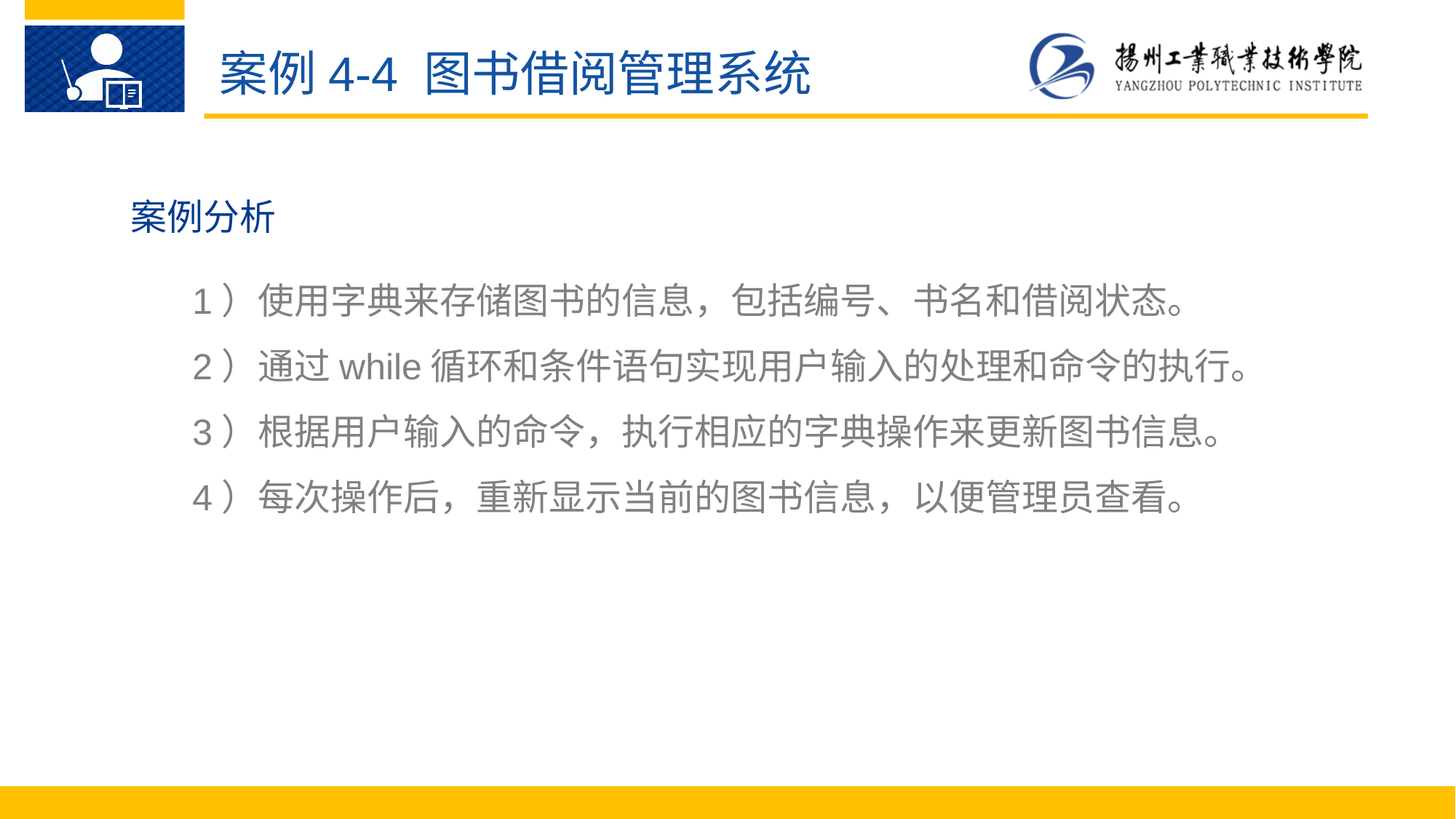

案例4-4 图书借阅管理系统
案例分析
1）使用字典来存储图书的信息，包括编号、书名和借阅状态。
2）通过while循环和条件语句实现用户输入的处理和命令的执行。
3）根据用户输入的命令，执行相应的字典操作来更新图书信息。
4）每次操作后，重新显示当前的图书信息，以便管理员查看。